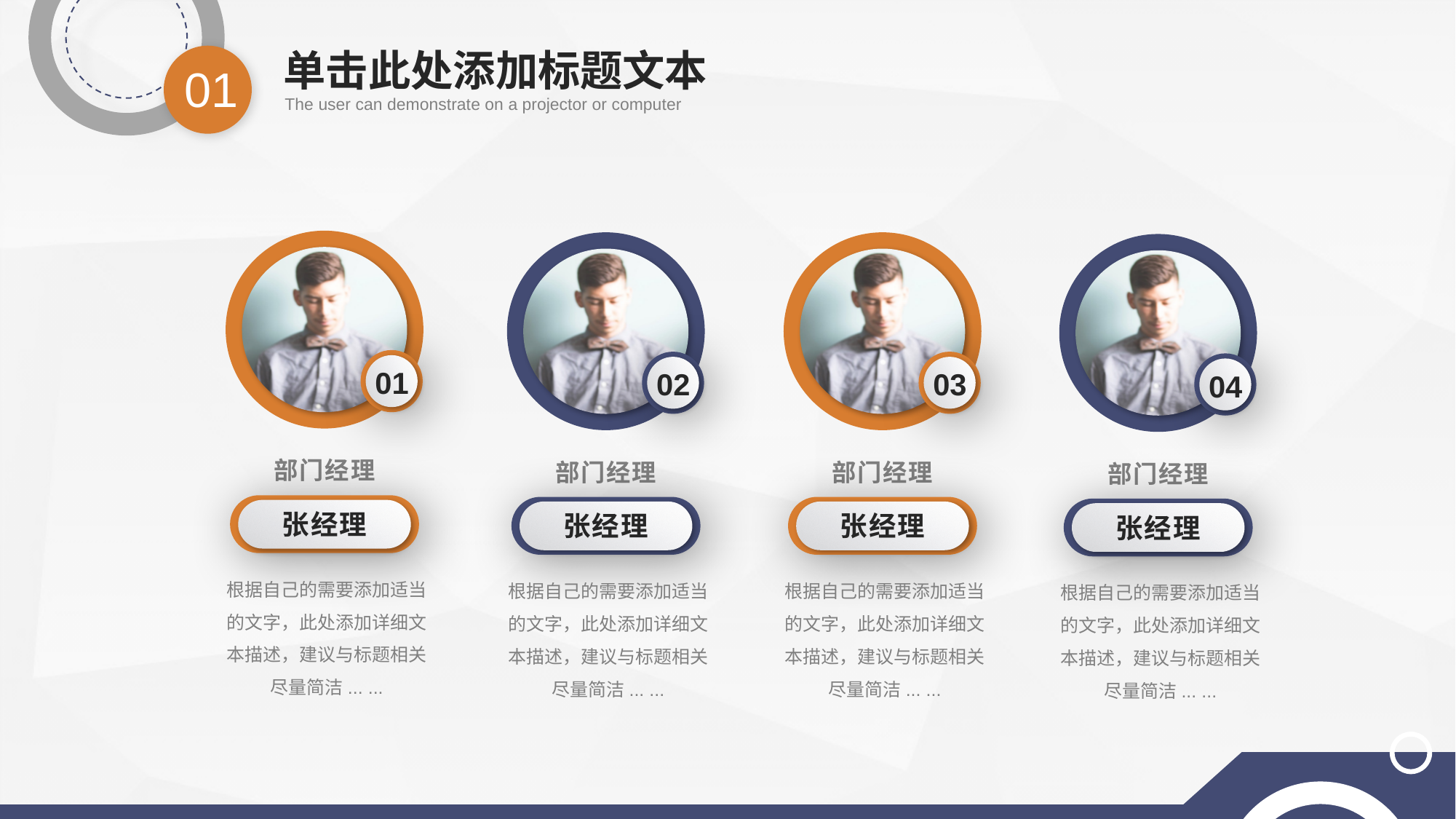

单击此处添加标题文本
01
The user can demonstrate on a projector or computer

01

02

03

04
部门经理
部门经理
部门经理
部门经理

张经理
张经理
张经理
张经理
根据自己的需要添加适当的文字，此处添加详细文本描述，建议与标题相关尽量简洁... ...
根据自己的需要添加适当的文字，此处添加详细文本描述，建议与标题相关尽量简洁... ...
根据自己的需要添加适当的文字，此处添加详细文本描述，建议与标题相关尽量简洁... ...
根据自己的需要添加适当的文字，此处添加详细文本描述，建议与标题相关尽量简洁... ...